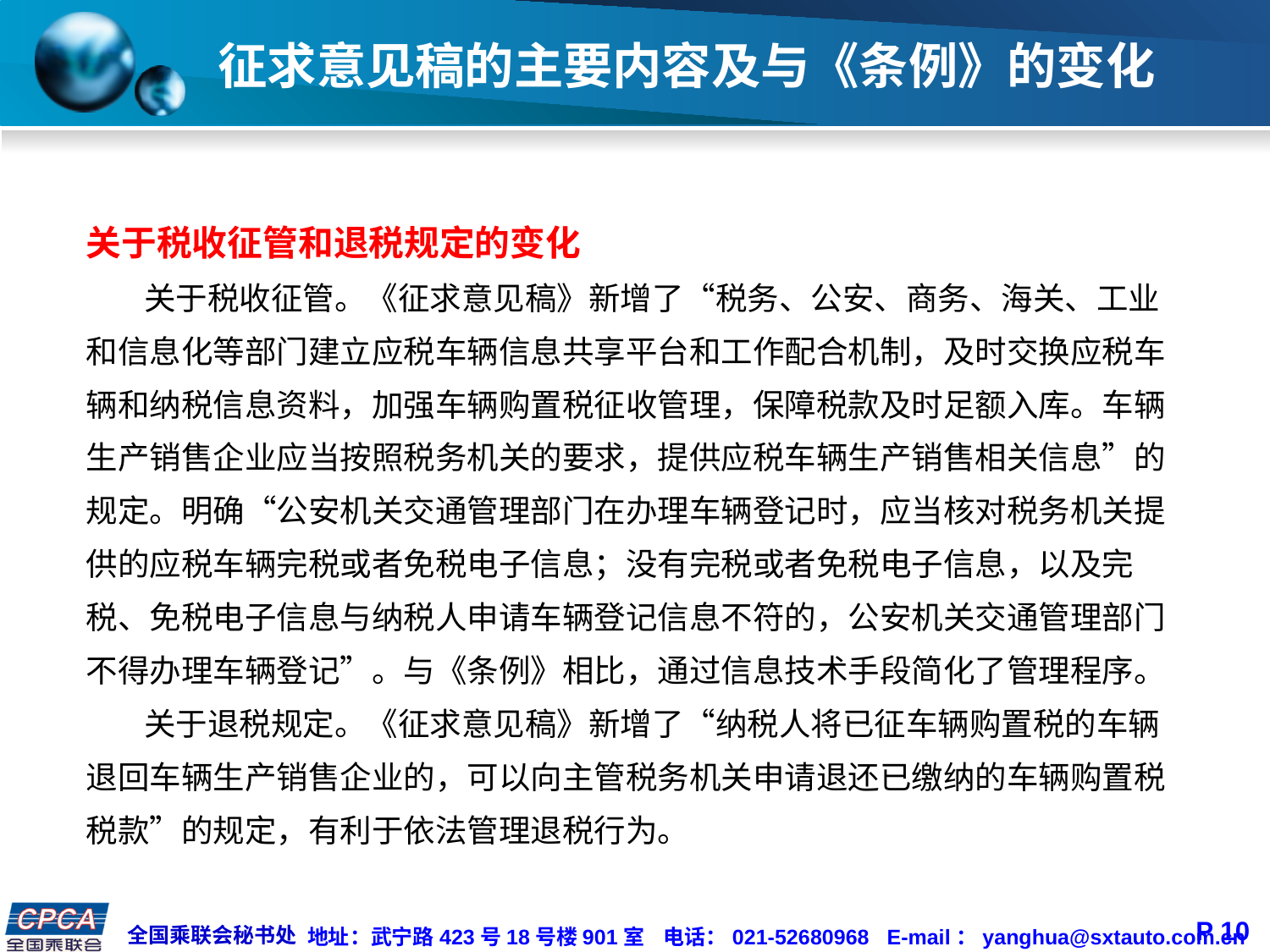

# 征求意见稿的主要内容及与《条例》的变化
关于税收征管和退税规定的变化
       关于税收征管。《征求意见稿》新增了“税务、公安、商务、海关、工业和信息化等部门建立应税车辆信息共享平台和工作配合机制，及时交换应税车辆和纳税信息资料，加强车辆购置税征收管理，保障税款及时足额入库。车辆生产销售企业应当按照税务机关的要求，提供应税车辆生产销售相关信息”的规定。明确“公安机关交通管理部门在办理车辆登记时，应当核对税务机关提供的应税车辆完税或者免税电子信息；没有完税或者免税电子信息，以及完税、免税电子信息与纳税人申请车辆登记信息不符的，公安机关交通管理部门不得办理车辆登记”。与《条例》相比，通过信息技术手段简化了管理程序。
       关于退税规定。《征求意见稿》新增了“纳税人将已征车辆购置税的车辆退回车辆生产销售企业的，可以向主管税务机关申请退还已缴纳的车辆购置税税款”的规定，有利于依法管理退税行为。